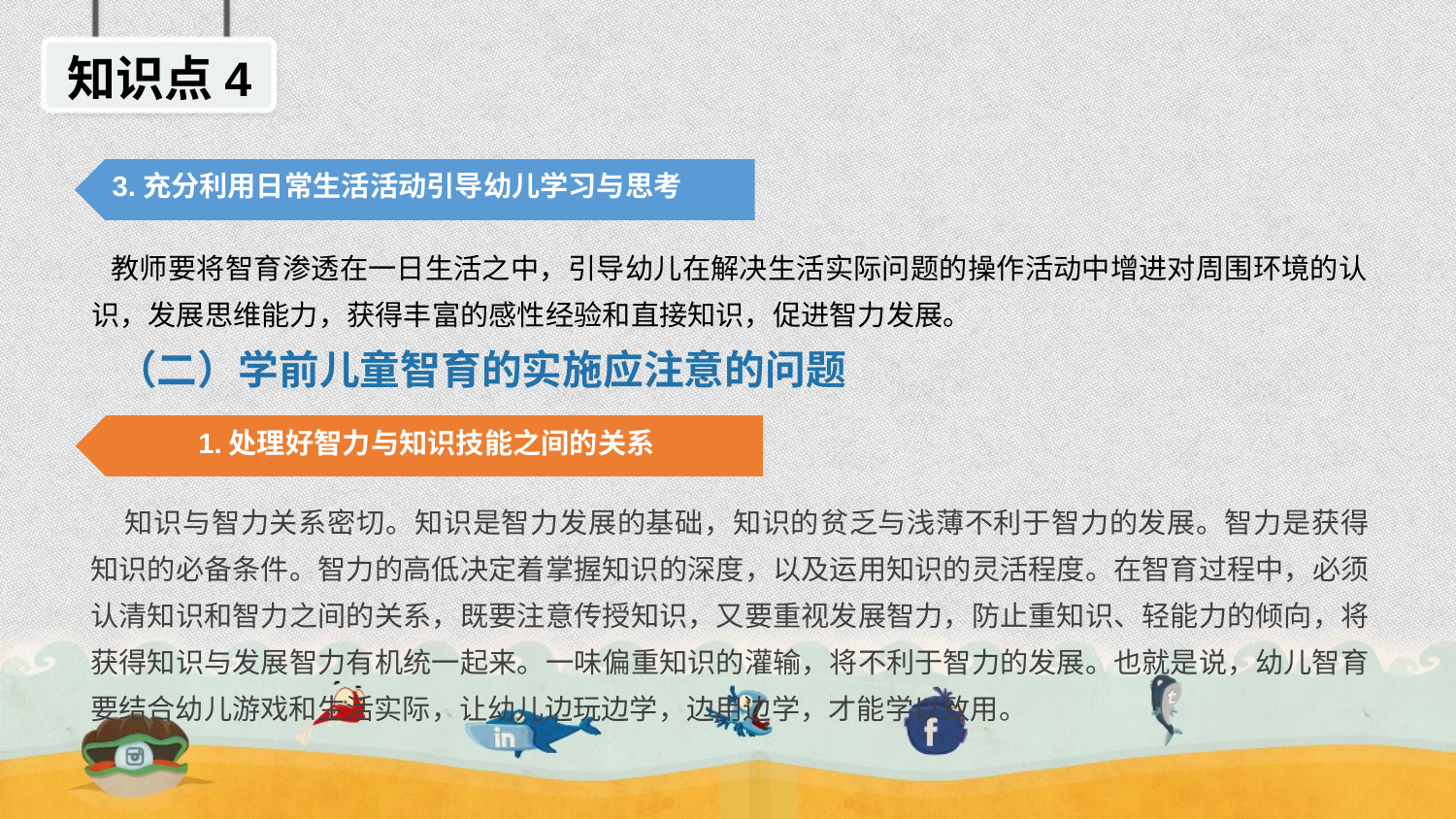

知识点4

3.充分利用日常生活活动引导幼儿学习与思考
  教师要将智育渗透在一日生活之中，引导幼儿在解决生活实际问题的操作活动中增进对周围环境的认识，发展思维能力，获得丰富的感性经验和直接知识，促进智力发展。
（二）学前儿童智育的实施应注意的问题

1.处理好智力与知识技能之间的关系
    知识与智力关系密切。知识是智力发展的基础，知识的贫乏与浅薄不利于智力的发展。智力是获得知识的必备条件。智力的高低决定着掌握知识的深度，以及运用知识的灵活程度。在智育过程中，必须认清知识和智力之间的关系，既要注意传授知识，又要重视发展智力，防止重知识、轻能力的倾向，将获得知识与发展智力有机统一起来。一味偏重知识的灌输，将不利于智力的发展。也就是说，幼儿智育要结合幼儿游戏和生活实际，让幼儿边玩边学，边用边学，才能学以致用。